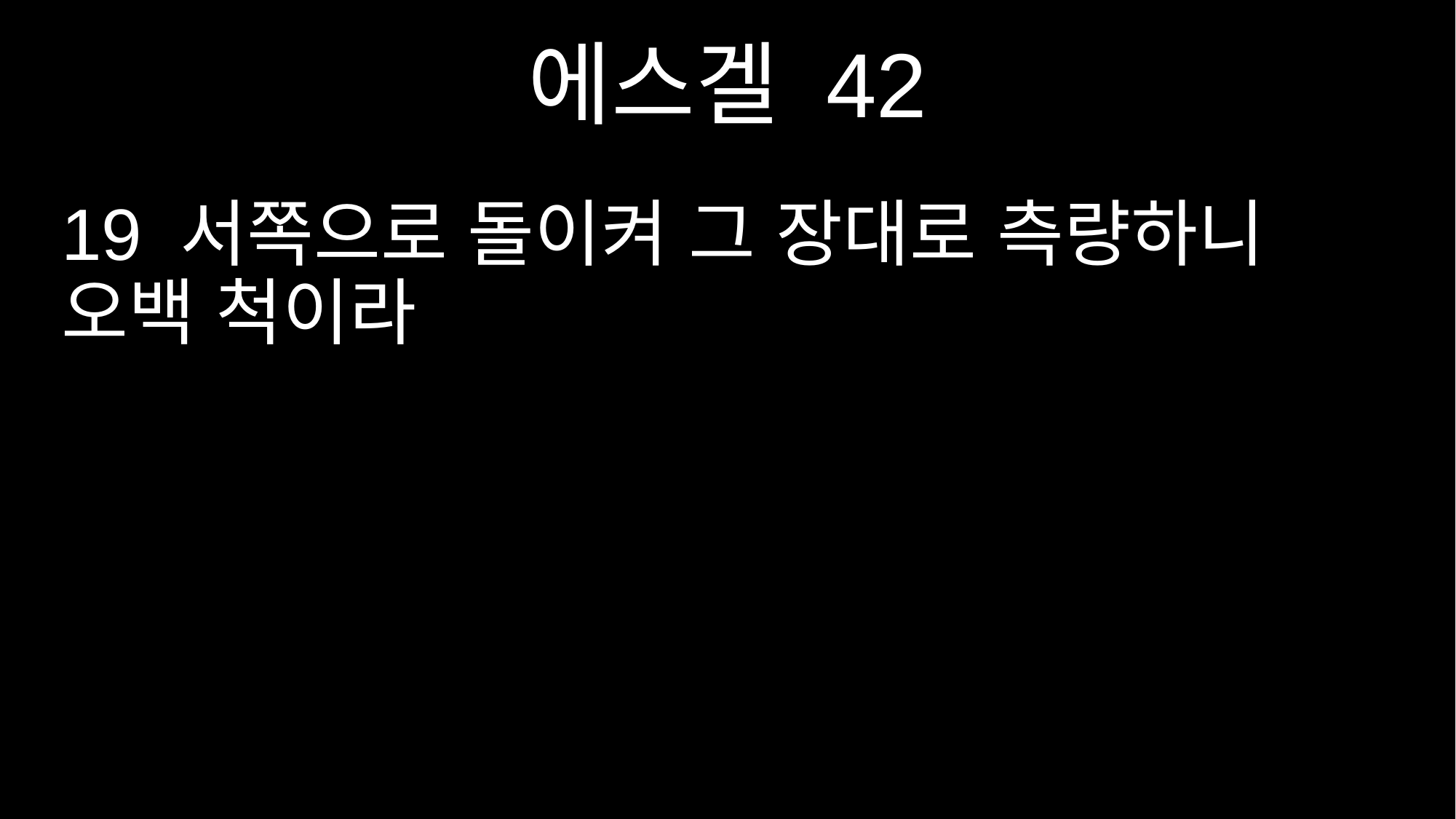

에스겔 42
19 서쪽으로 돌이켜 그 장대로 측량하니 오백 척이라